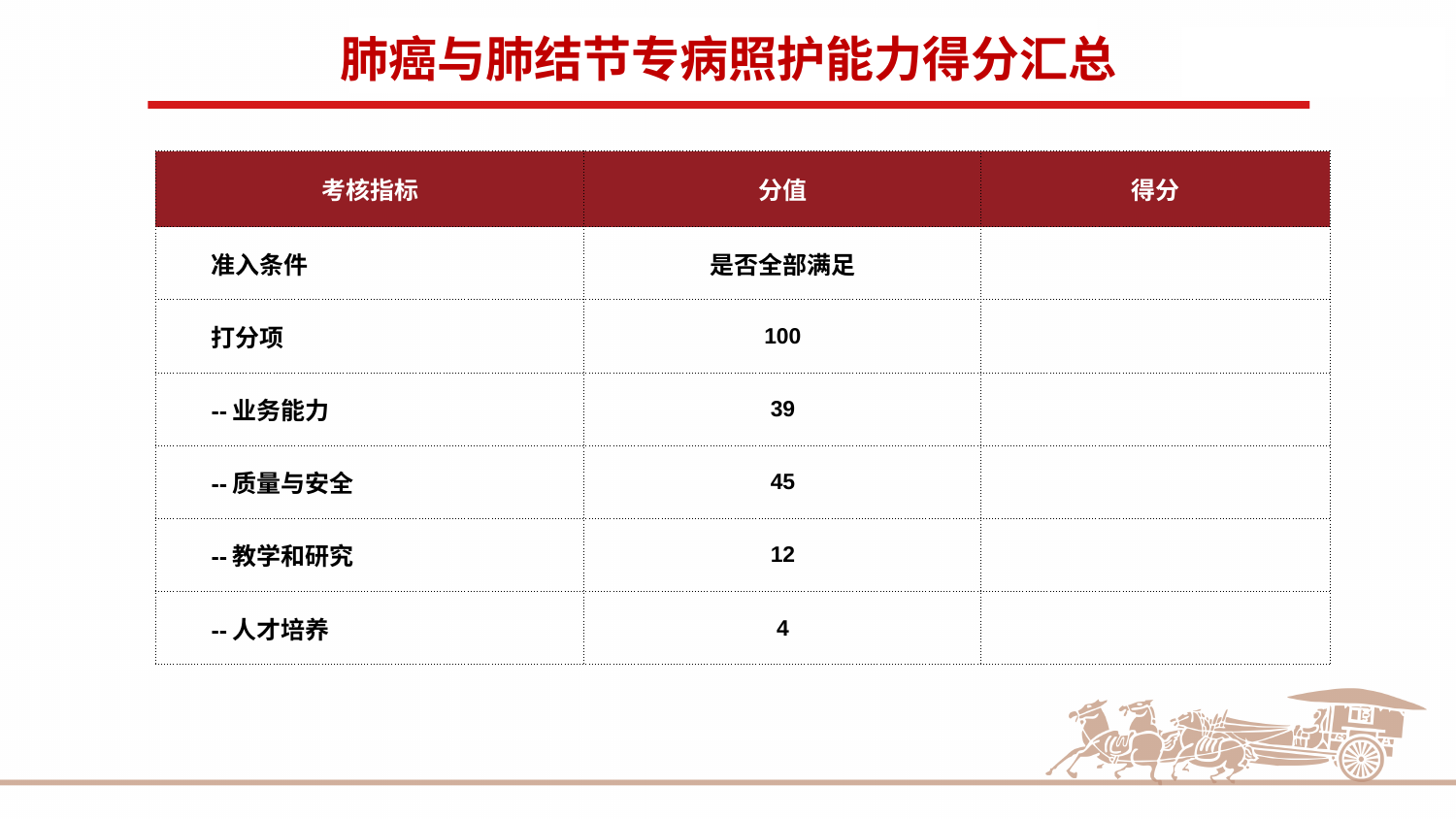

肺癌与肺结节专病照护能力得分汇总
| 考核指标 | 分值 | 得分 |
| --- | --- | --- |
| 准入条件 | 是否全部满足 |  |
| 打分项 | 100 |  |
| --业务能力 | 39 |  |
| --质量与安全 | 45 |  |
| --教学和研究 | 12 |  |
| --人才培养 | 4 |  |